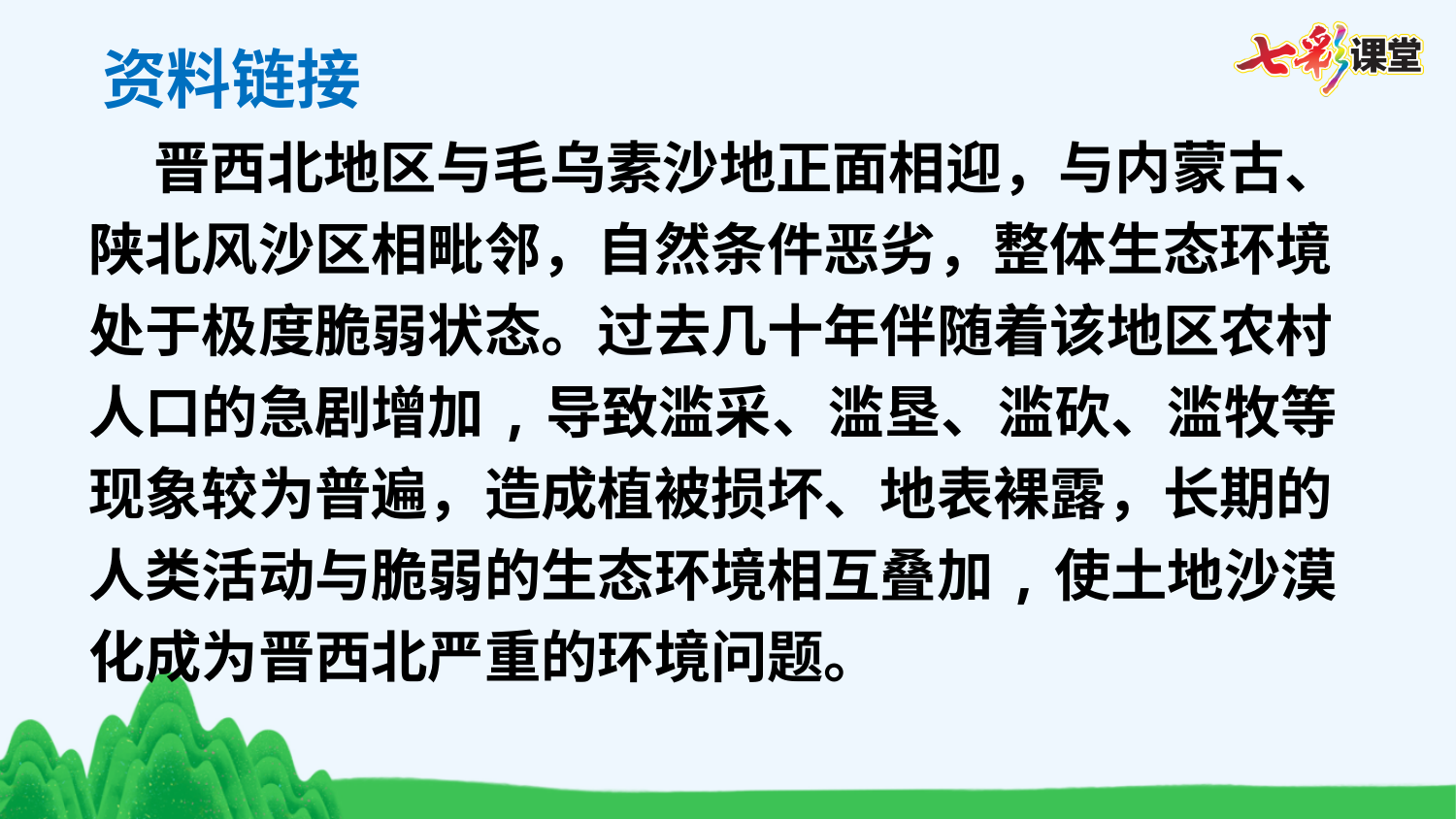

资料链接
    晋西北地区与毛乌素沙地正面相迎，与内蒙古、陕北风沙区相毗邻，自然条件恶劣，整体生态环境处于极度脆弱状态。过去几十年伴随着该地区农村人口的急剧增加,导致滥采、滥垦、滥砍、滥牧等现象较为普遍，造成植被损坏、地表裸露，长期的人类活动与脆弱的生态环境相互叠加,使土地沙漠化成为晋西北严重的环境问题。